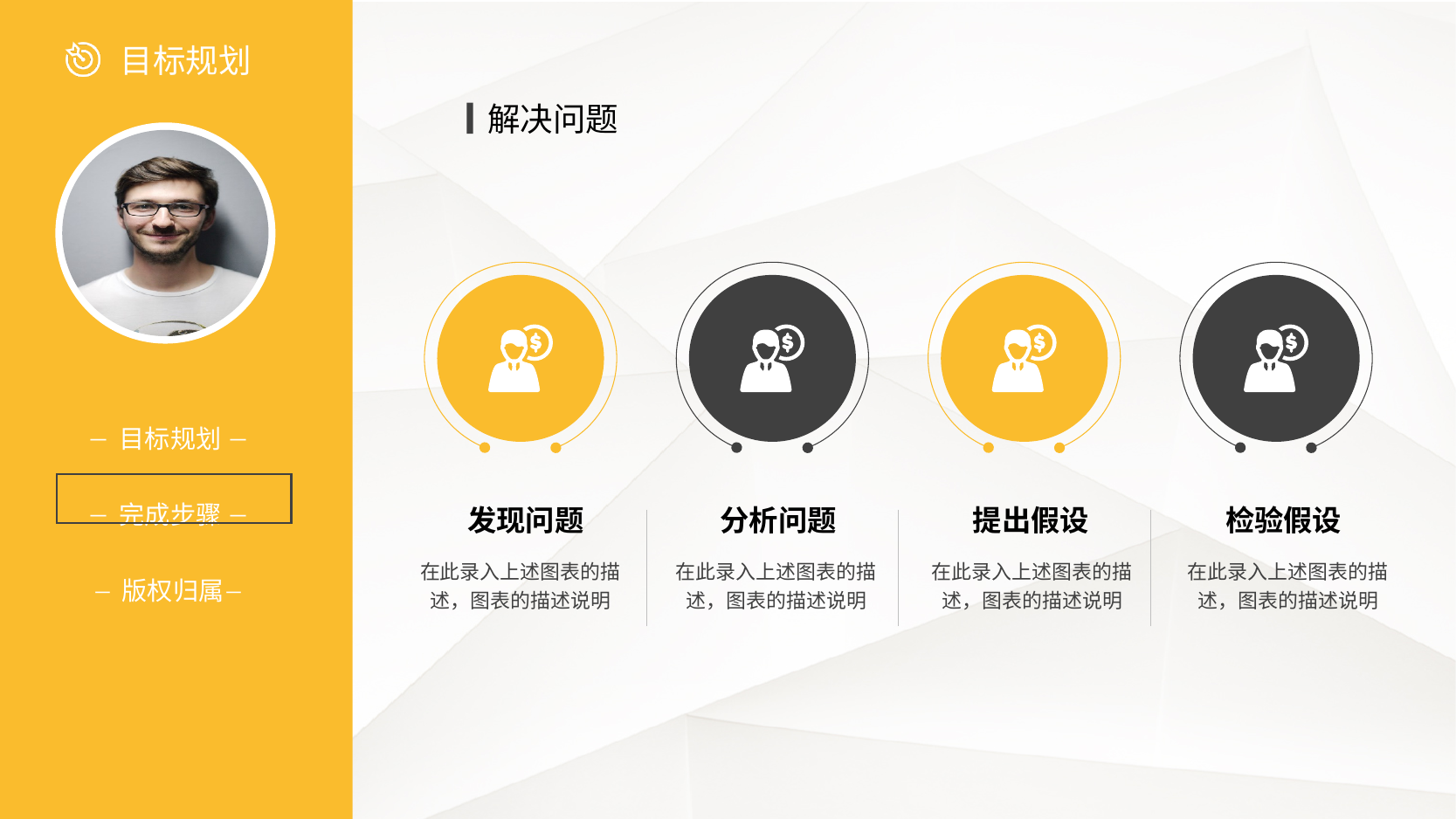

解决问题

发现问题
在此录入上述图表的描述，图表的描述说明
分析问题
在此录入上述图表的描述，图表的描述说明
提出假设
在此录入上述图表的描述，图表的描述说明
检验假设
在此录入上述图表的描述，图表的描述说明